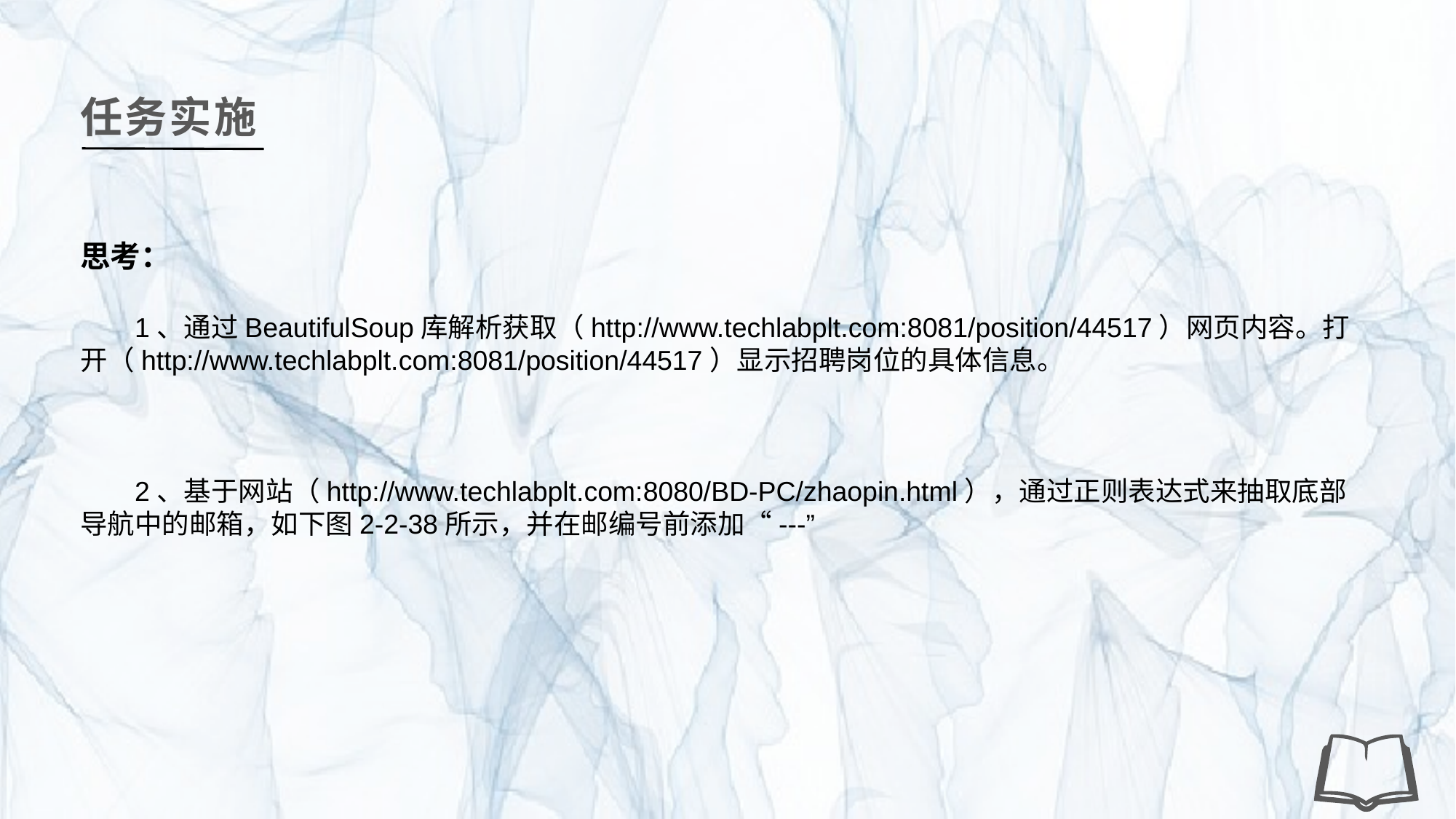

任务实施
思考：

1、通过BeautifulSoup库解析获取（http://www.techlabplt.com:8081/position/44517）网页内容。打开（http://www.techlabplt.com:8081/position/44517）显示招聘岗位的具体信息。

2、基于网站（http://www.techlabplt.com:8080/BD-PC/zhaopin.html），通过正则表达式来抽取底部导航中的邮箱，如下图2-2-38所示，并在邮编号前添加“---”

77